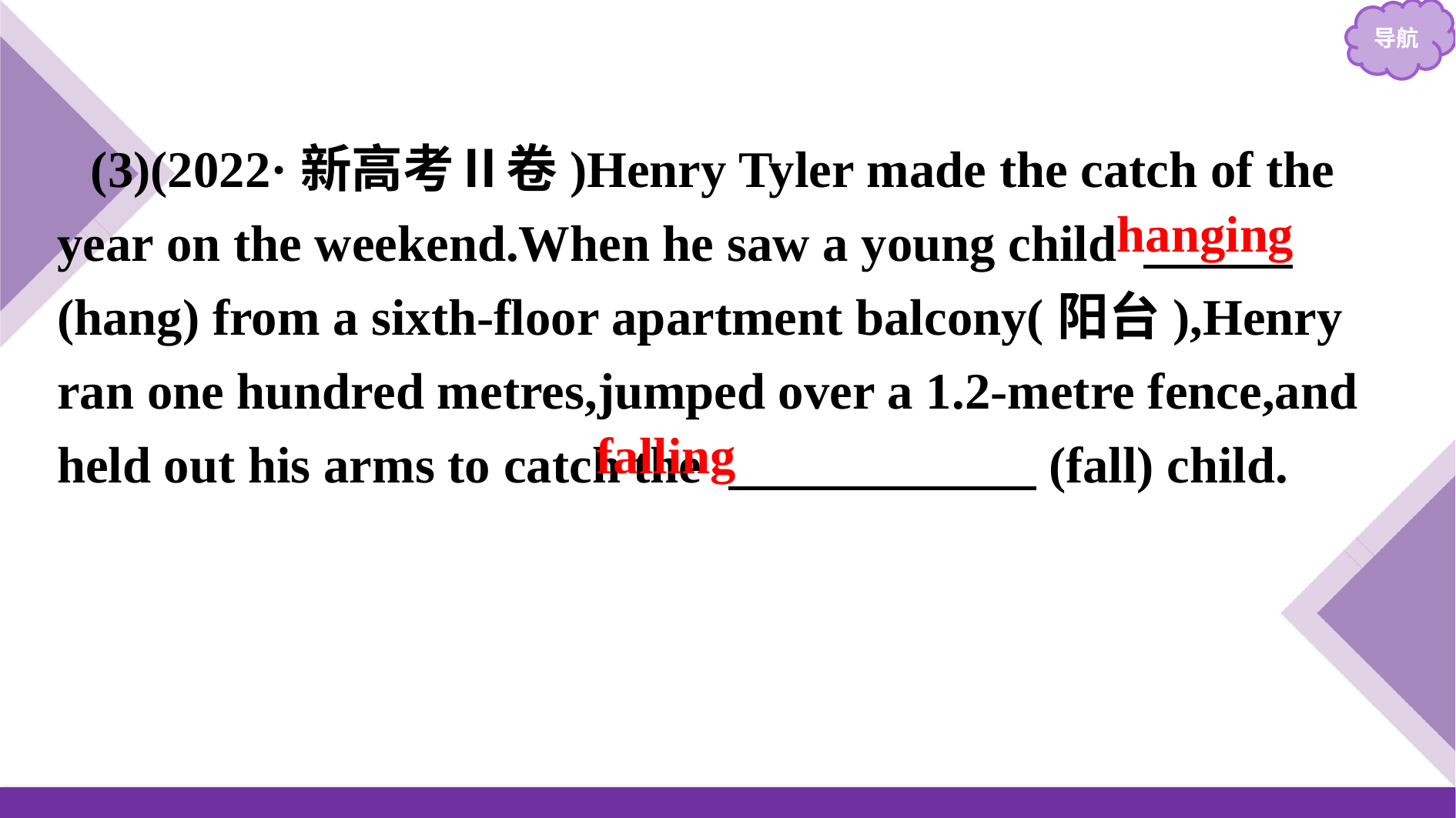

(3)(2022·新高考Ⅱ卷)Henry Tyler made the catch of the year on the weekend.When he saw a young child 　    　(hang) from a sixth-floor apartment balcony(阳台),Henry ran one hundred metres,jumped over a 1.2-metre fence,and held out his arms to catch the 　　　　　　(fall) child.
hanging
falling